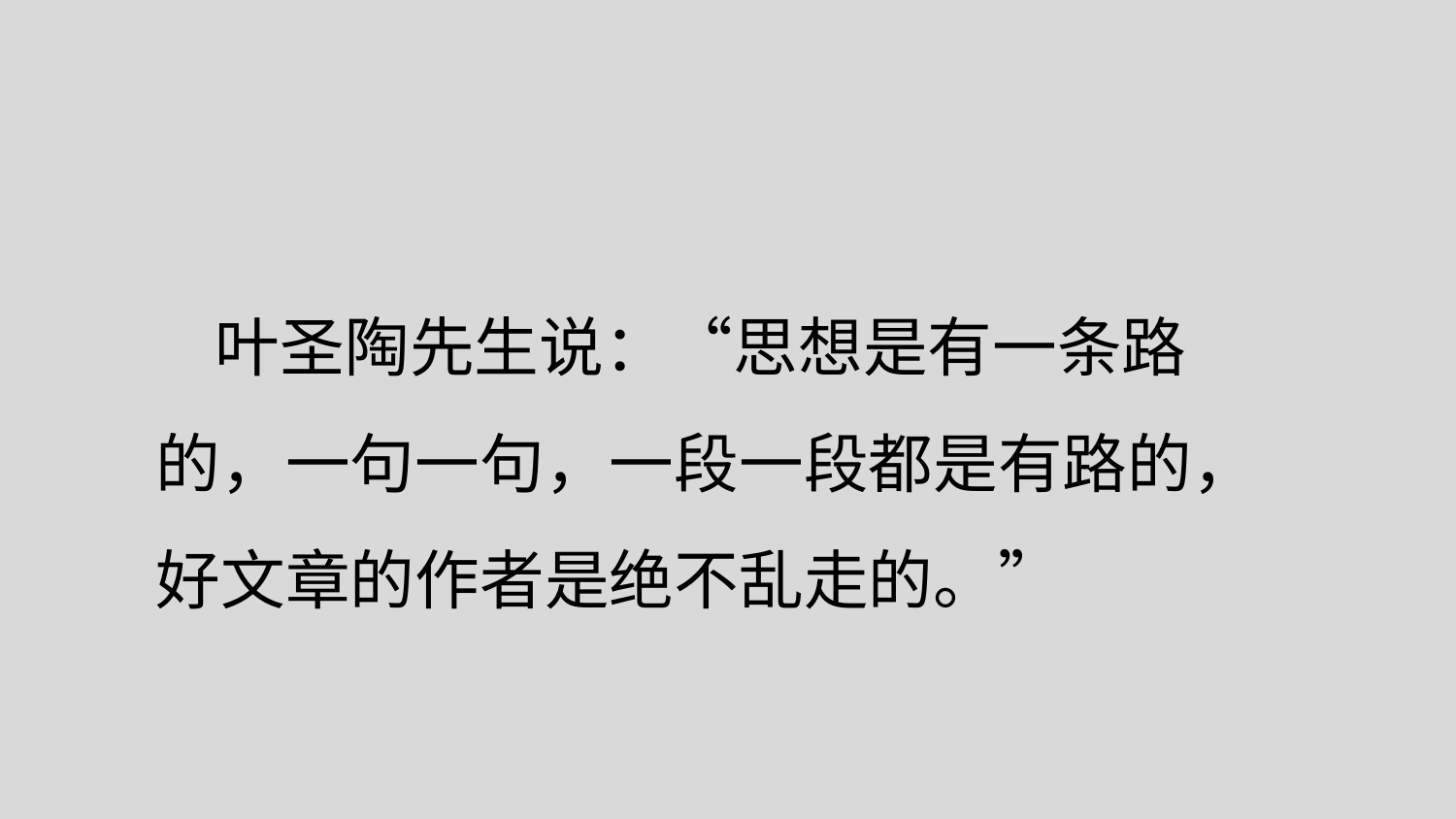

叶圣陶先生说：“思想是有一条路的，一句一句，一段一段都是有路的，好文章的作者是绝不乱走的。”